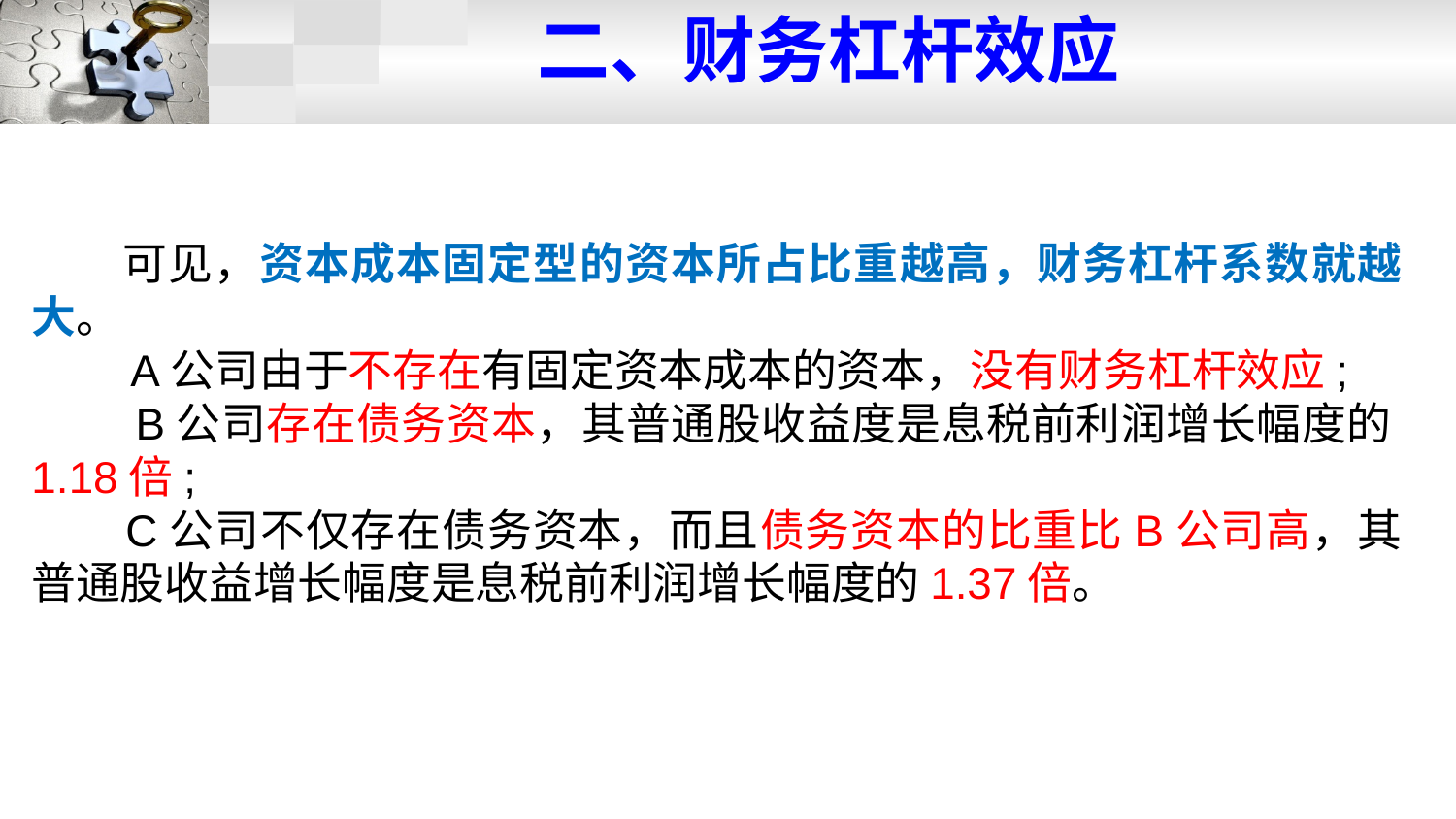

# 二、财务杠杆效应
       可见，资本成本固定型的资本所占比重越高，财务杠杆系数就越大。
        A公司由于不存在有固定资本成本的资本，没有财务杠杆效应;
        B公司存在债务资本，其普通股收益度是息税前利润增长幅度的1.18倍;
       C公司不仅存在债务资本，而且债务资本的比重比B公司高，其普通股收益增长幅度是息税前利润增长幅度的1.37倍。